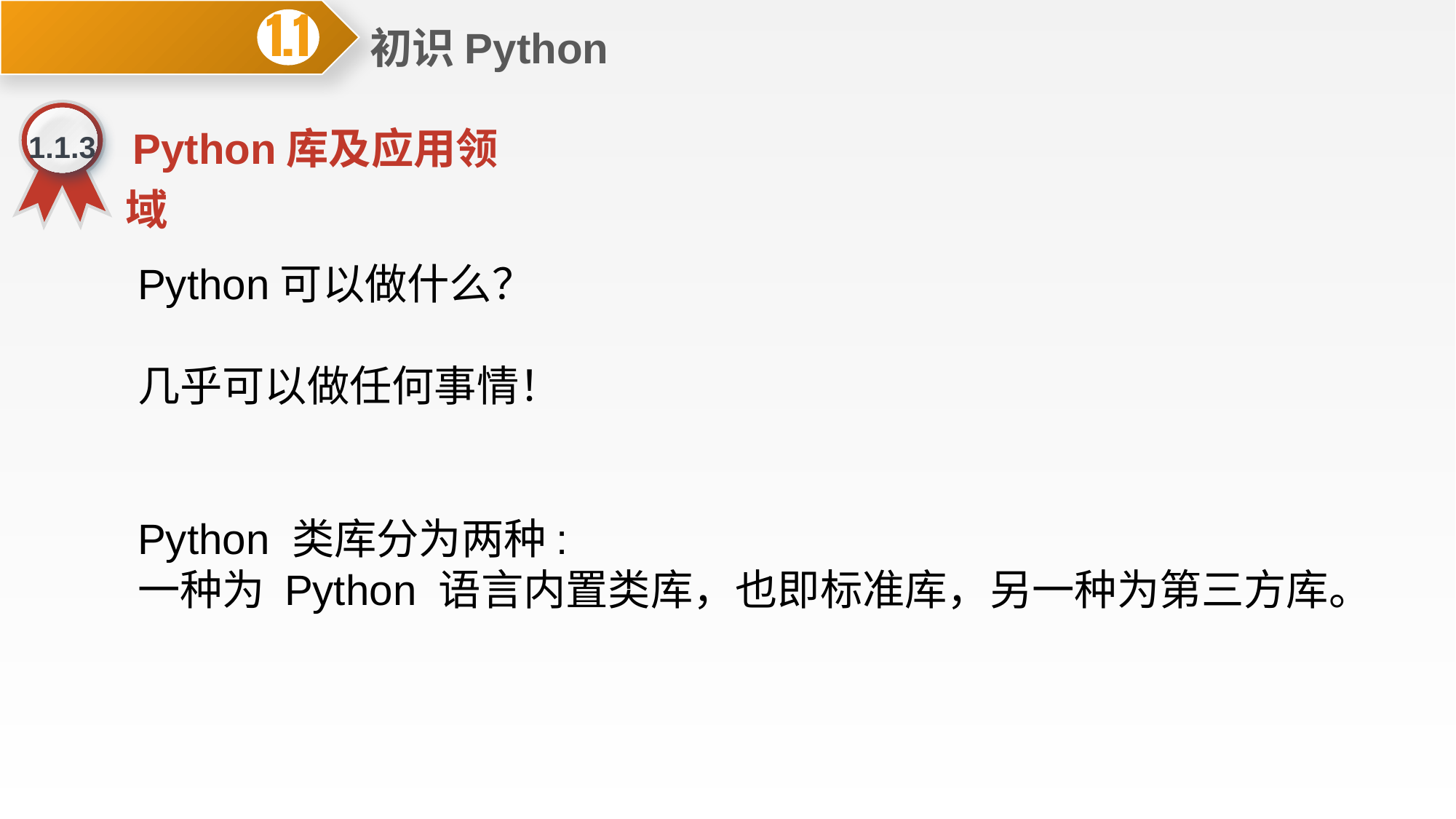

初识Python
1.1

1.1.3
 Python库及应用领域
Python可以做什么？

几乎可以做任何事情！

Python 类库分为两种:
一种为 Python 语言内置类库，也即标准库，另一种为第三方库。